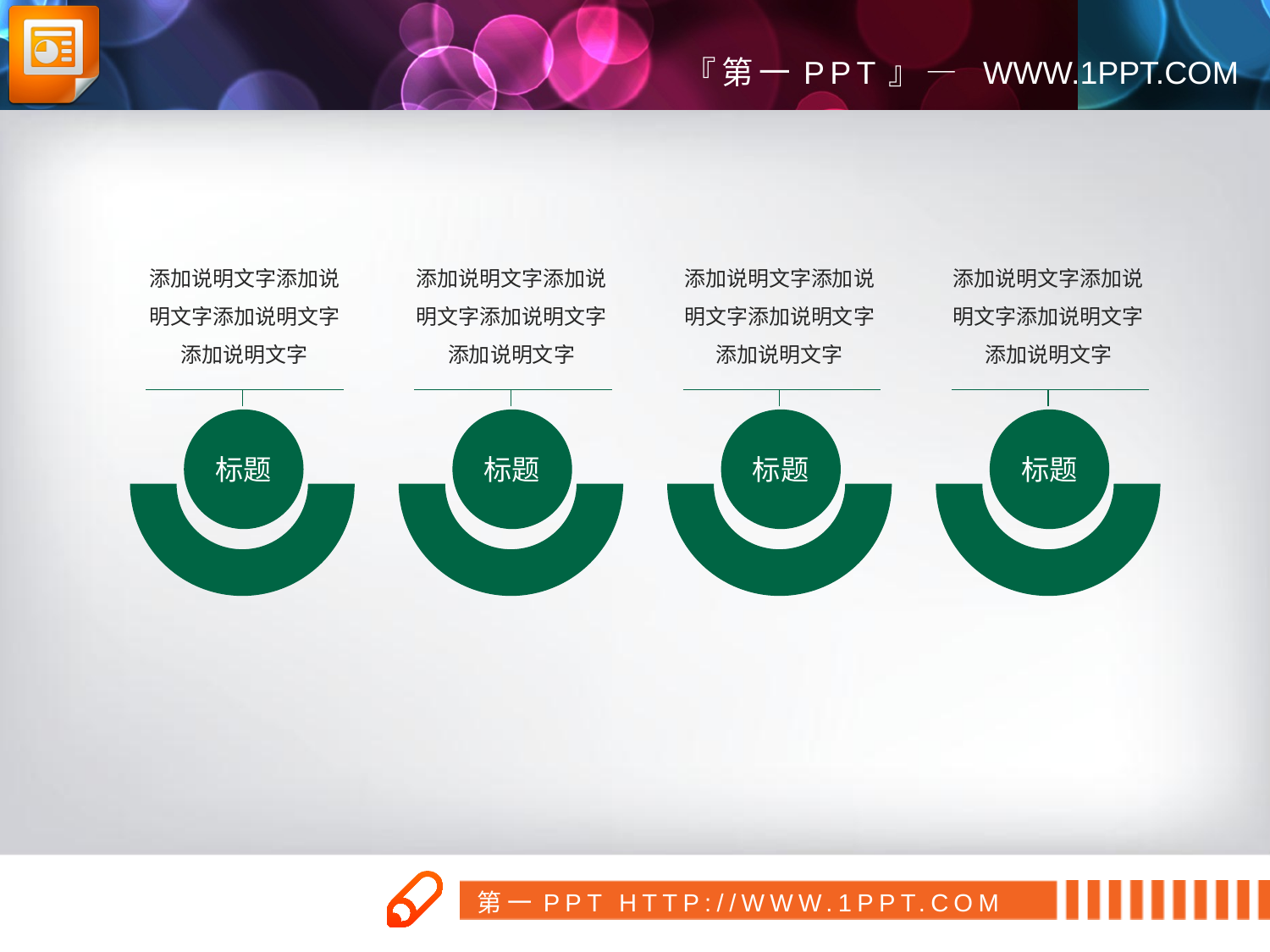

添加说明文字添加说明文字添加说明文字添加说明文字
添加说明文字添加说明文字添加说明文字添加说明文字
添加说明文字添加说明文字添加说明文字添加说明文字
添加说明文字添加说明文字添加说明文字添加说明文字
标题
标题
标题
标题